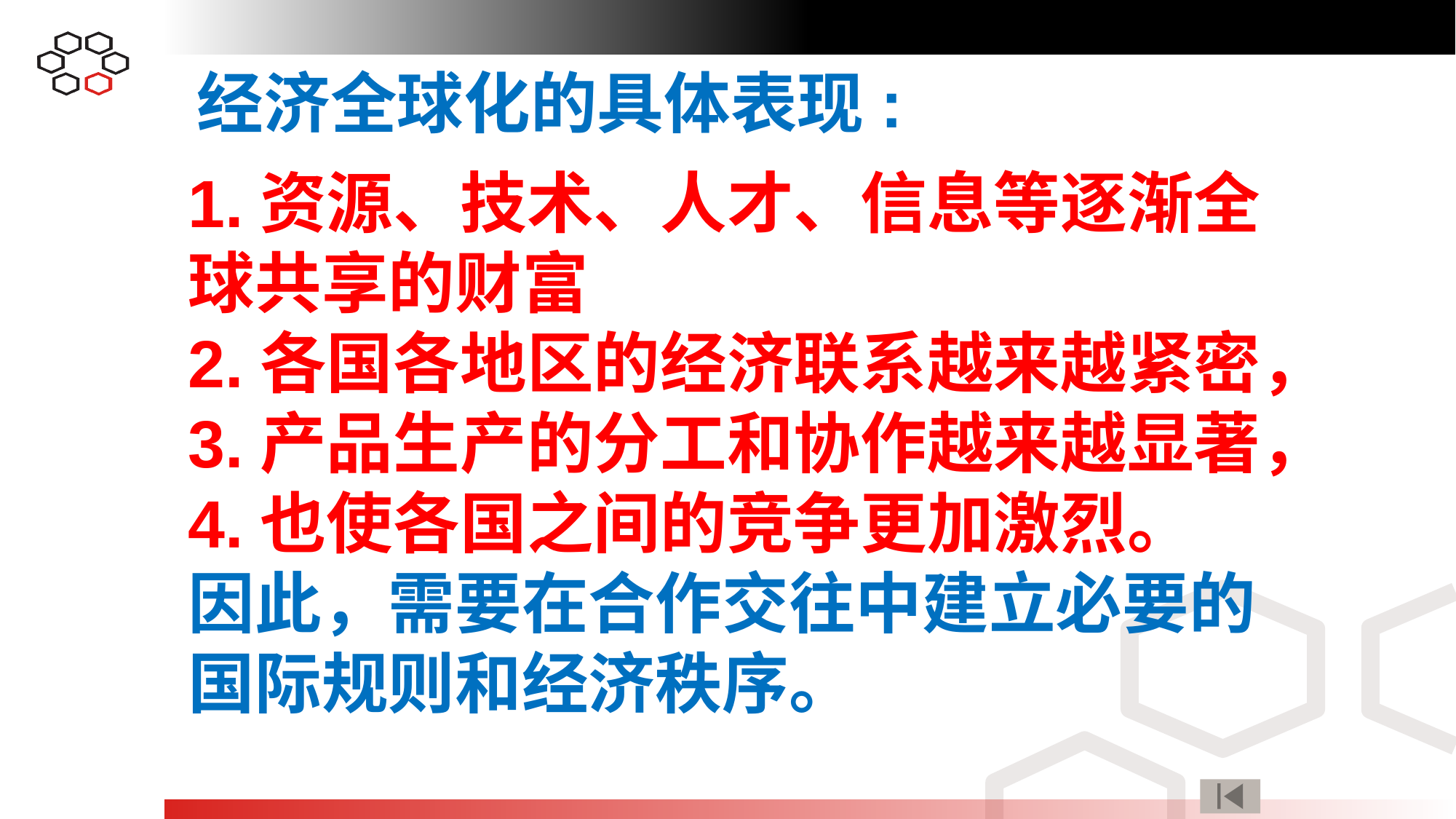

经济全球化的具体表现:
1.资源、技术、人才、信息等逐渐全球共享的财富
2.各国各地区的经济联系越来越紧密，3.产品生产的分工和协作越来越显著，4.也使各国之间的竞争更加激烈。
因此，需要在合作交往中建立必要的国际规则和经济秩序。